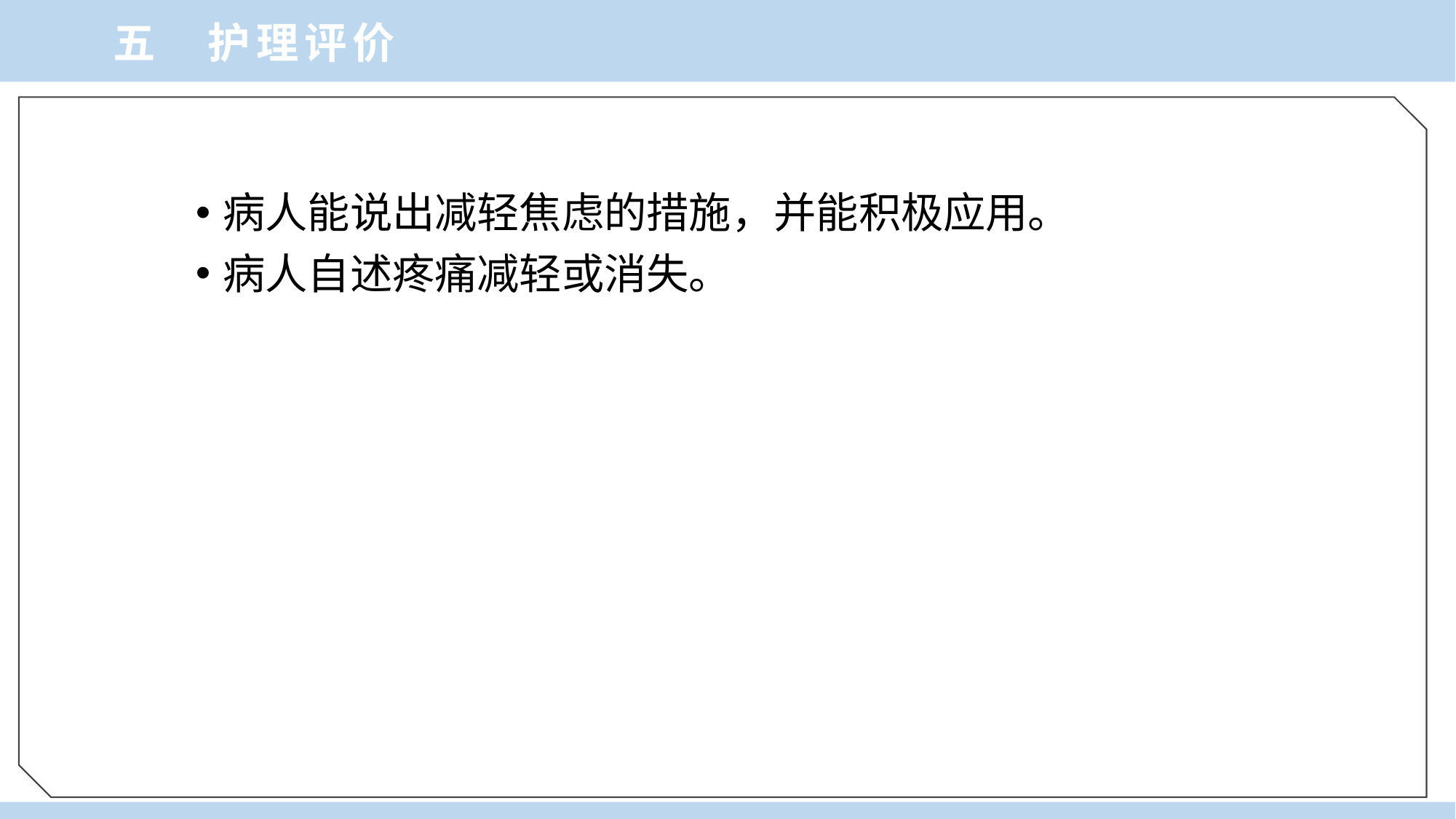

五   护理评价

病人能说出减轻焦虑的措施，并能积极应用。
病人自述疼痛减轻或消失。